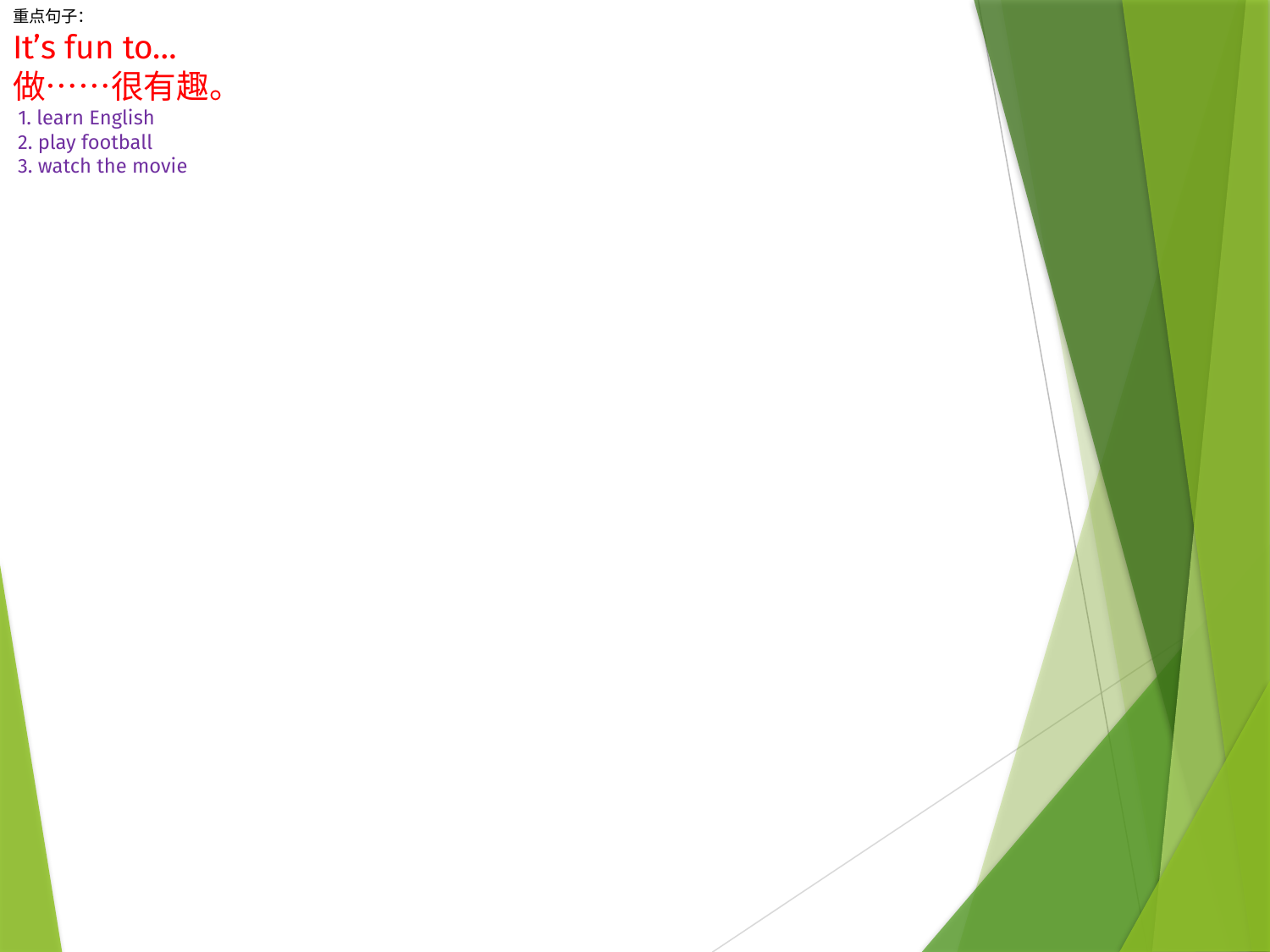

# 重点句子： It’s fun to… 做……很有趣。 1. learn English 2. play football 3. watch the movie